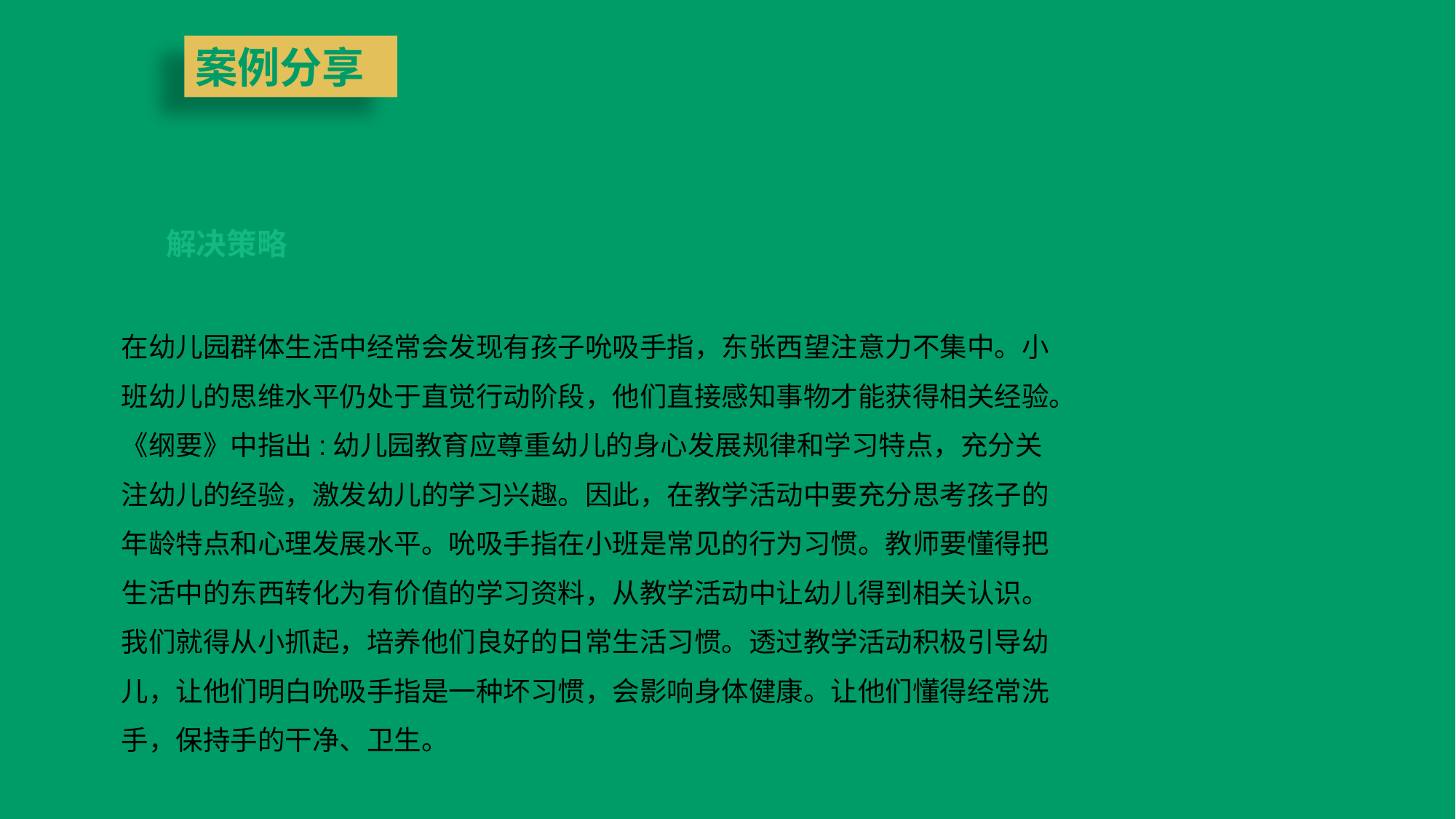

案例分享
解决策略

在幼儿园群体生活中经常会发现有孩子吮吸手指，东张西望注意力不集中。小班幼儿的思维水平仍处于直觉行动阶段，他们直接感知事物才能获得相关经验。《纲要》中指出:幼儿园教育应尊重幼儿的身心发展规律和学习特点，充分关注幼儿的经验，激发幼儿的学习兴趣。因此，在教学活动中要充分思考孩子的年龄特点和心理发展水平。吮吸手指在小班是常见的行为习惯。教师要懂得把生活中的东西转化为有价值的学习资料，从教学活动中让幼儿得到相关认识。我们就得从小抓起，培养他们良好的日常生活习惯。透过教学活动积极引导幼儿，让他们明白吮吸手指是一种坏习惯，会影响身体健康。让他们懂得经常洗手，保持手的干净、卫生。

INDUCTION TRAINING